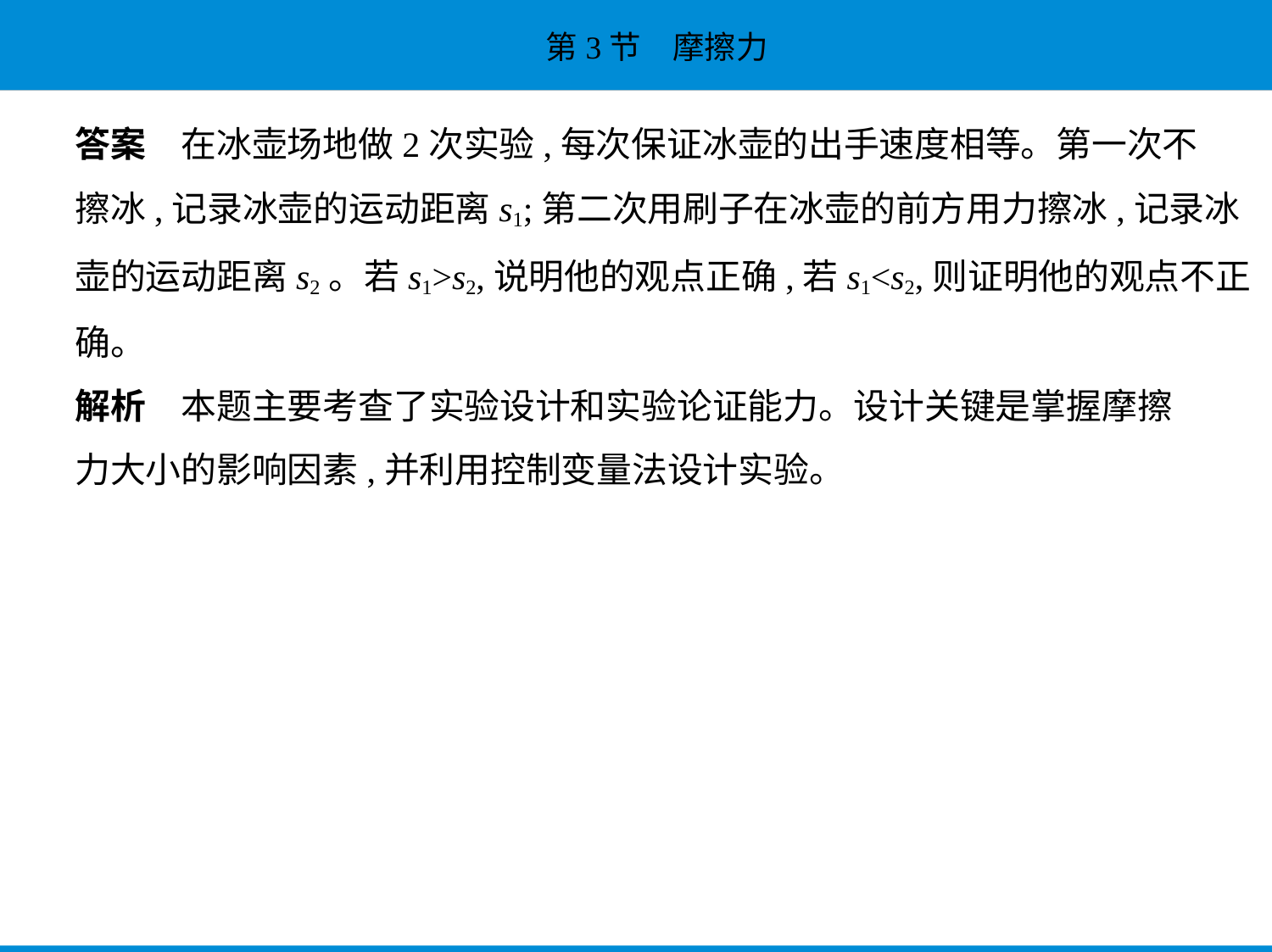

答案　在冰壶场地做2次实验,每次保证冰壶的出手速度相等。第一次不
擦冰,记录冰壶的运动距离s1;第二次用刷子在冰壶的前方用力擦冰,记录冰
壶的运动距离s2。若s1>s2,说明他的观点正确,若s1<s2,则证明他的观点不正
确。
解析　本题主要考查了实验设计和实验论证能力。设计关键是掌握摩擦
力大小的影响因素,并利用控制变量法设计实验。